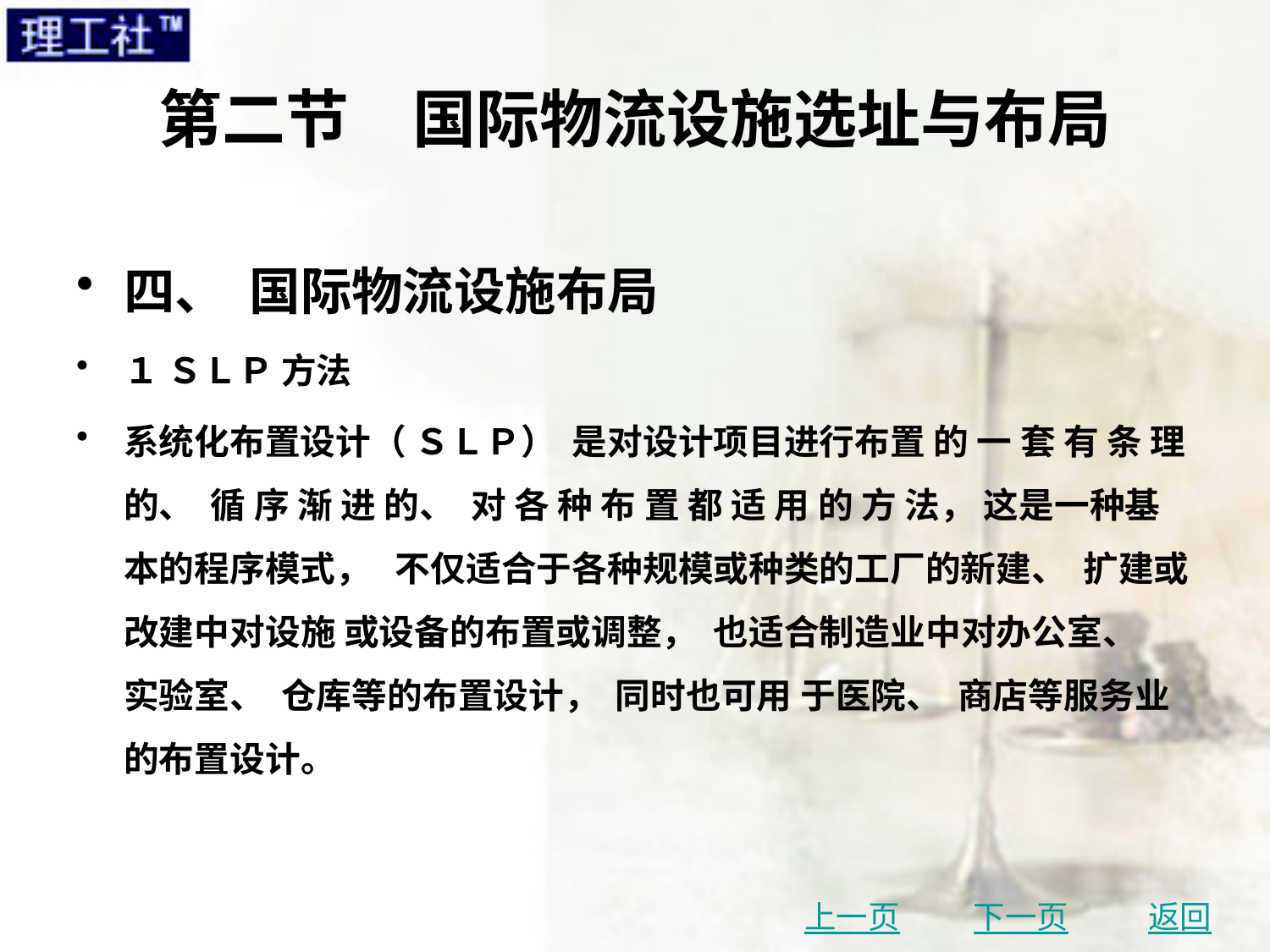

# 第二节　国际物流设施选址与布局
四、  国际物流设施布局
１ ＳＬＰ 方法
系统化布置设计（ ＳＬＰ）  是对设计项目进行布置 的 一 套 有 条 理 的、  循 序 渐 进 的、  对 各 种 布 置 都 适 用 的 方 法， 这是一种基本的程序模式，   不仅适合于各种规模或种类的工厂的新建、  扩建或改建中对设施 或设备的布置或调整，  也适合制造业中对办公室、   实验室、  仓库等的布置设计，  同时也可用 于医院、  商店等服务业的布置设计。

上一页
下一页
返回